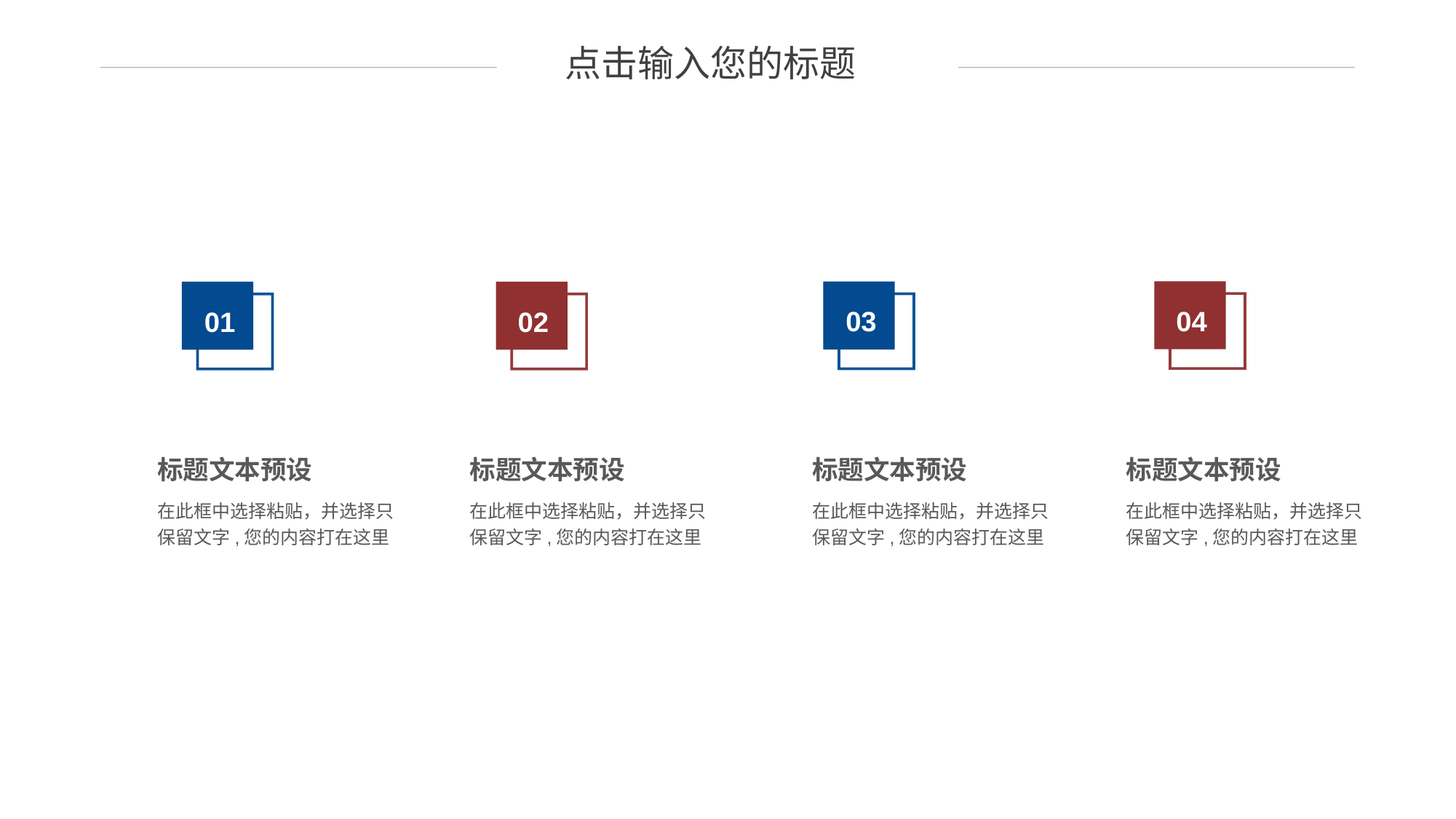

点击输入您的标题

04
03
01
02

标题文本预设
标题文本预设
标题文本预设
标题文本预设
在此框中选择粘贴，并选择只保留文字,您的内容打在这里
在此框中选择粘贴，并选择只保留文字,您的内容打在这里
在此框中选择粘贴，并选择只保留文字,您的内容打在这里
在此框中选择粘贴，并选择只保留文字,您的内容打在这里